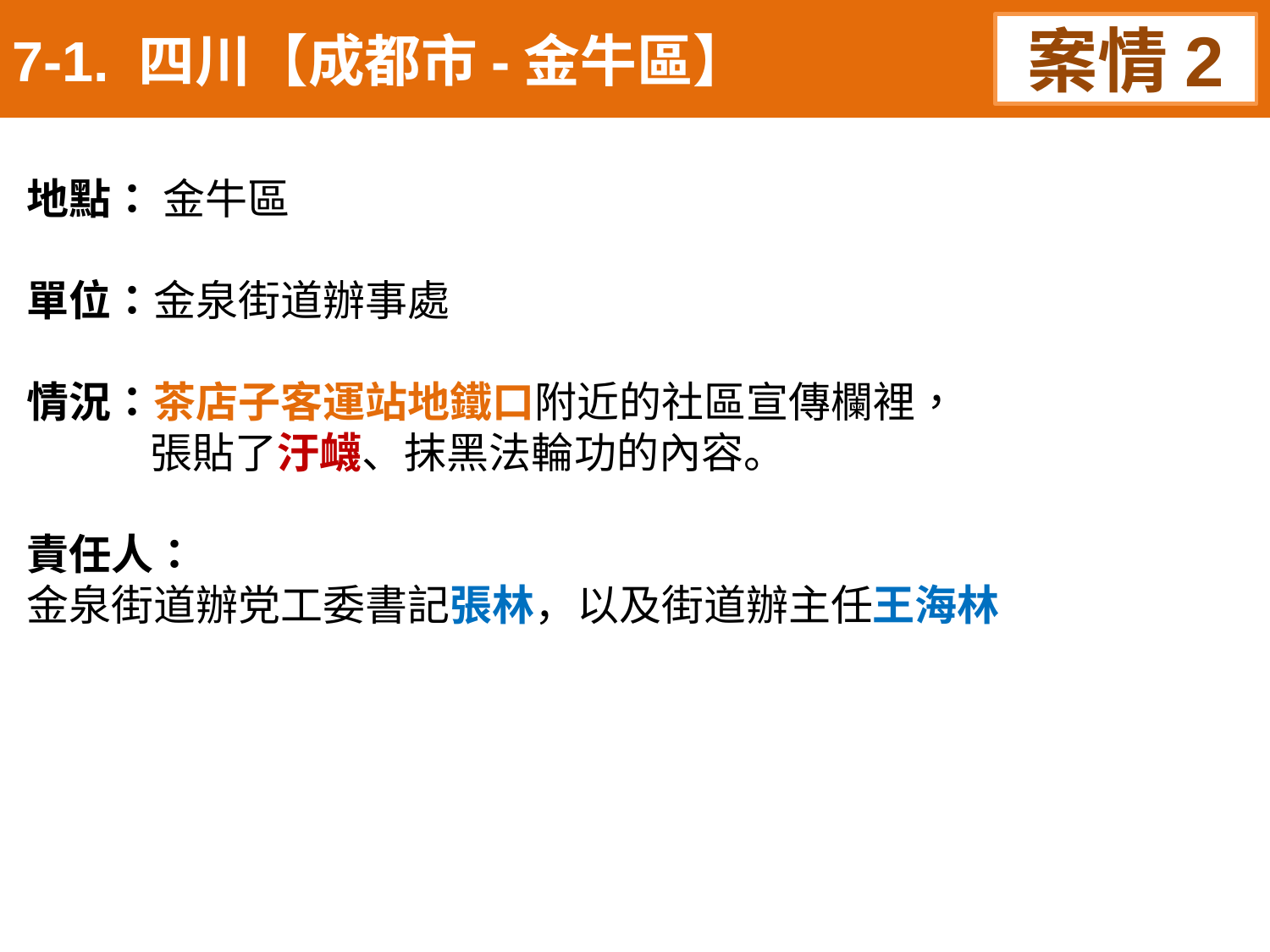

7-1. 四川【成都市-金牛區】
案情2

地點： 金牛區

單位：金泉街道辦事處

情況：茶店子客運站地鐵口附近的社區宣傳欄裡，
            張貼了汙衊、抹黑法輪功的內容。

責任人：
金泉街道辦党工委書記張林，以及街道辦主任王海林